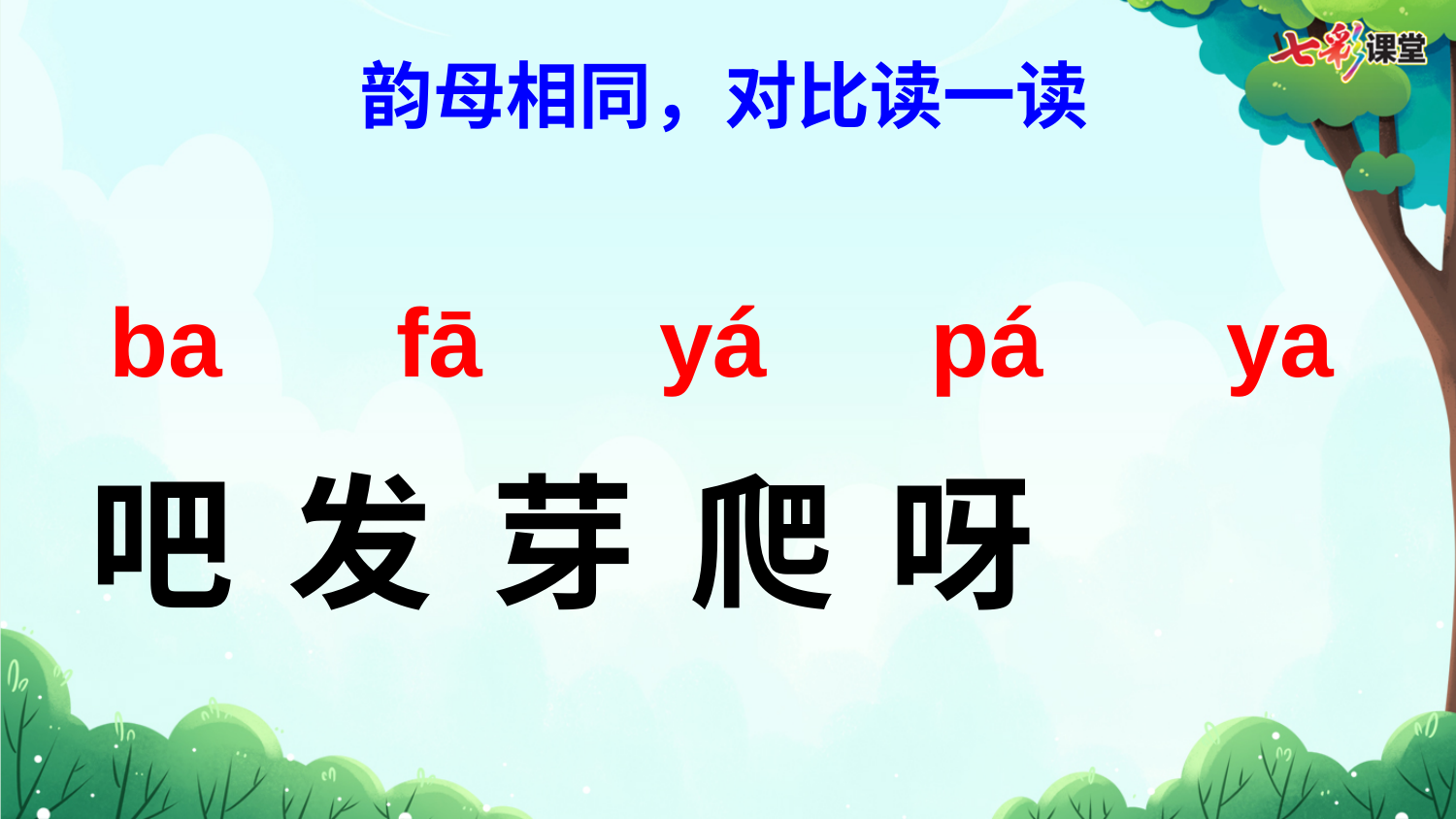

韵母相同，对比读一读
ba
fā
yá
pá
ya
吧  发  芽  爬  呀